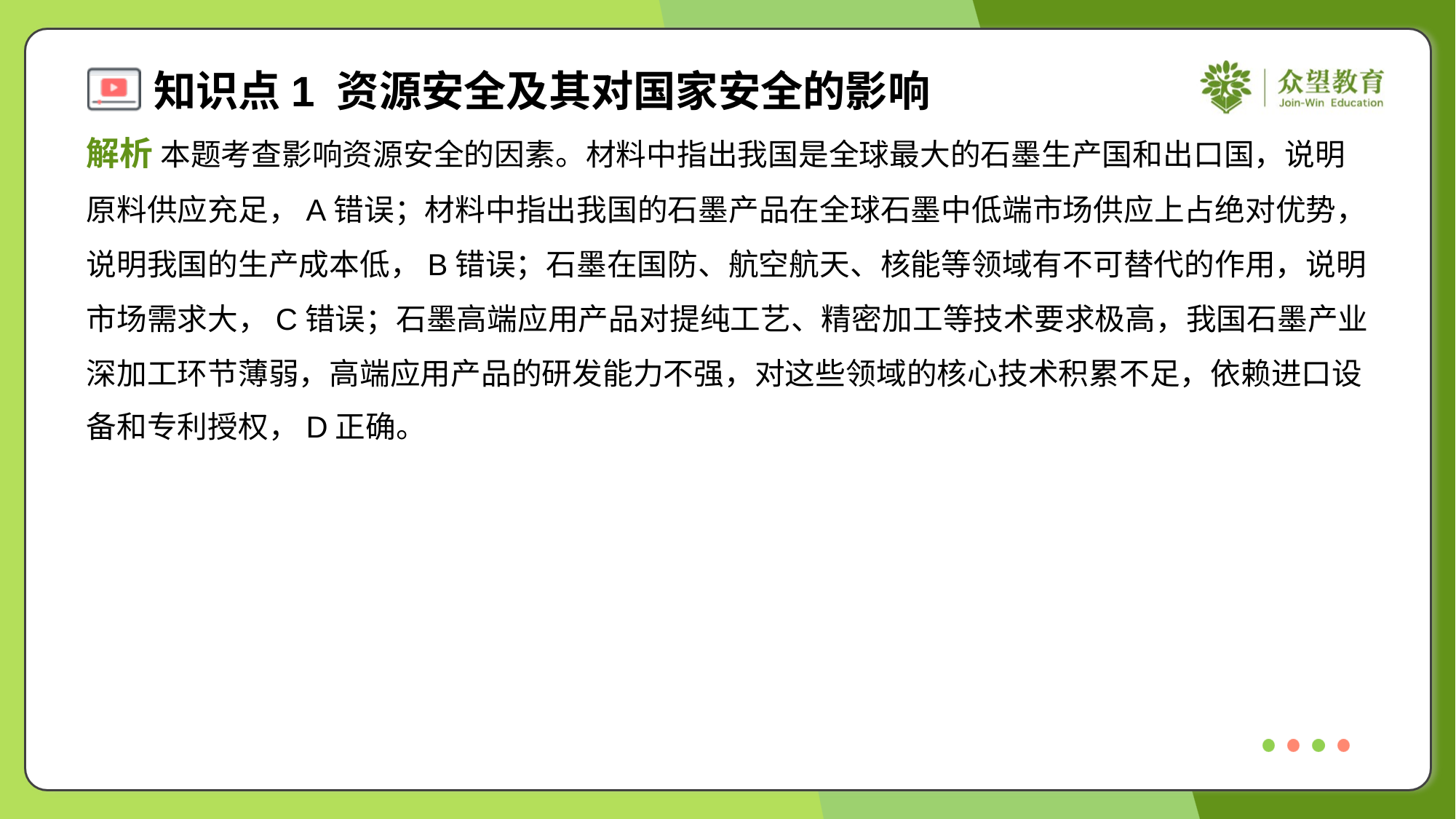

解析 本题考查影响资源安全的因素。材料中指出我国是全球最大的石墨生产国和出口国，说明
原料供应充足，A错误；材料中指出我国的石墨产品在全球石墨中低端市场供应上占绝对优势，
说明我国的生产成本低，B错误；石墨在国防、航空航天、核能等领域有不可替代的作用，说明
市场需求大，C错误；石墨高端应用产品对提纯工艺、精密加工等技术要求极高，我国石墨产业
深加工环节薄弱，高端应用产品的研发能力不强，对这些领域的核心技术积累不足，依赖进口设
备和专利授权，D正确。